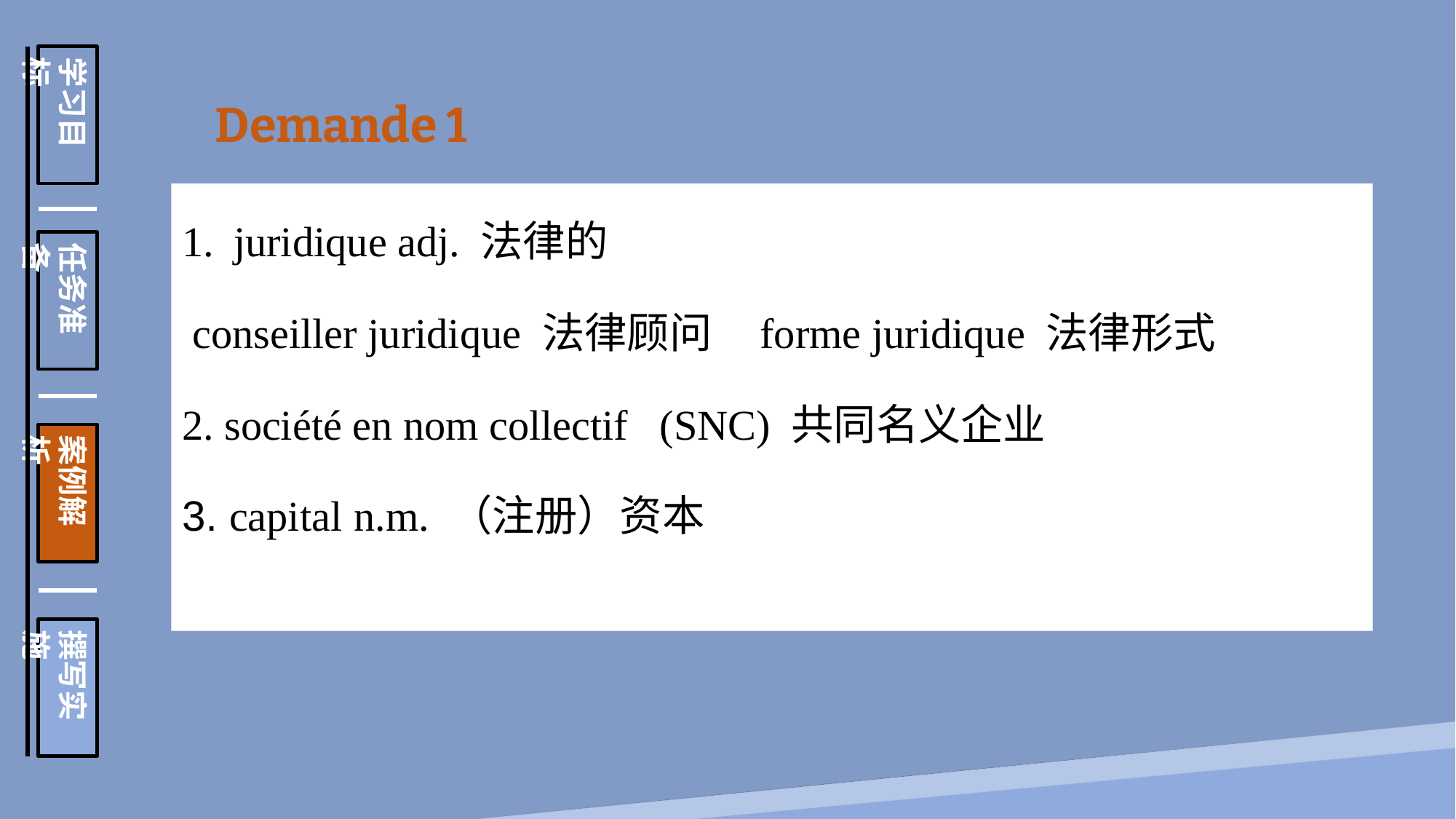

学习目标
任务准备
案例解析
撰写实施
Demande 1
 juridique adj. 法律的
 conseiller juridique 法律顾问    forme juridique 法律形式
2. société en nom collectif   (SNC) 共同名义企业
3. capital n.m. （注册）资本